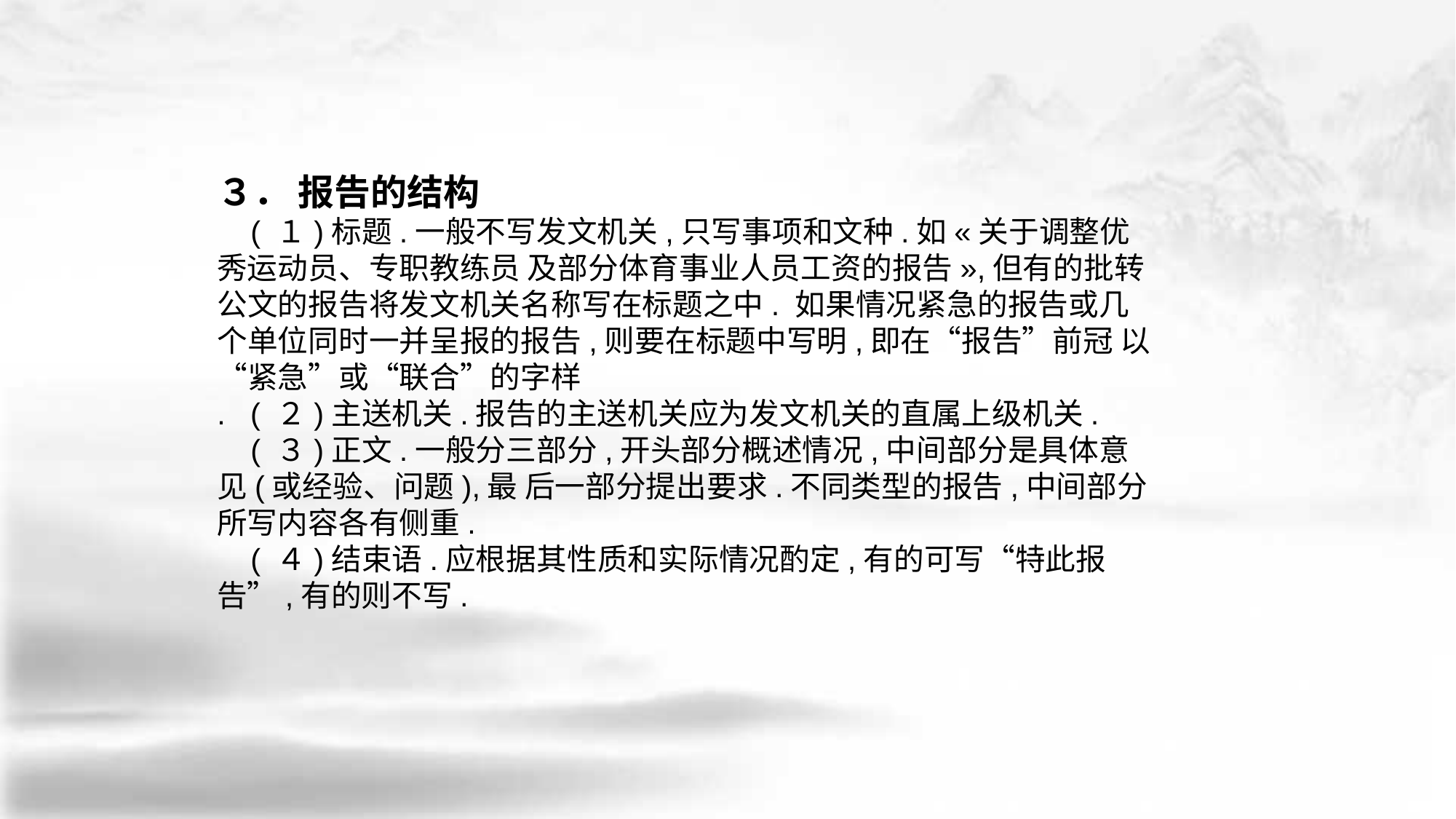

３． 报告的结构
    ( １)标题.一般不写发文机关,只写事项和文种.如«关于调整优秀运动员、专职教练员 及部分体育事业人员工资的报告»,但有的批转公文的报告将发文机关名称写在标题之中. 如果情况紧急的报告或几个单位同时一并呈报的报告,则要在标题中写明,即在“报告”前冠 以“紧急”或“联合”的字样
.   ( ２)主送机关.报告的主送机关应为发文机关的直属上级机关.
    ( ３)正文.一般分三部分,开头部分概述情况,中间部分是具体意见(或经验、问题),最 后一部分提出要求.不同类型的报告,中间部分所写内容各有侧重.
    ( ４)结束语.应根据其性质和实际情况酌定,有的可写“特此报告”,有的则不写.